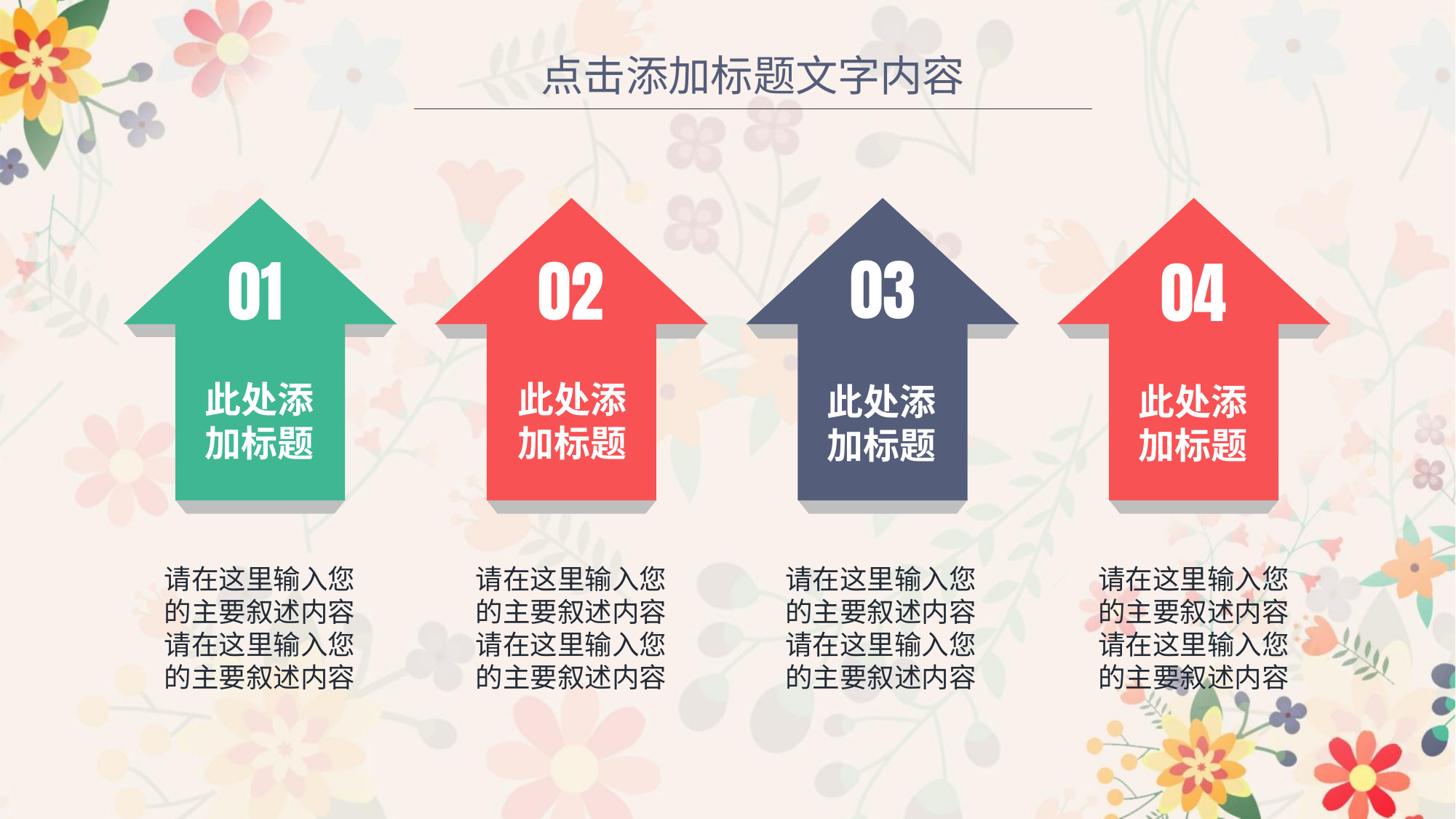

点击添加标题文字内容

01

此处添
加标题

02

此处添
加标题

03

此处添
加标题

04

此处添
加标题

请在这里输入您
的主要叙述内容
请在这里输入您
的主要叙述内容

请在这里输入您
的主要叙述内容
请在这里输入您
的主要叙述内容

请在这里输入您
的主要叙述内容
请在这里输入您
的主要叙述内容

请在这里输入您
的主要叙述内容
请在这里输入您
的主要叙述内容